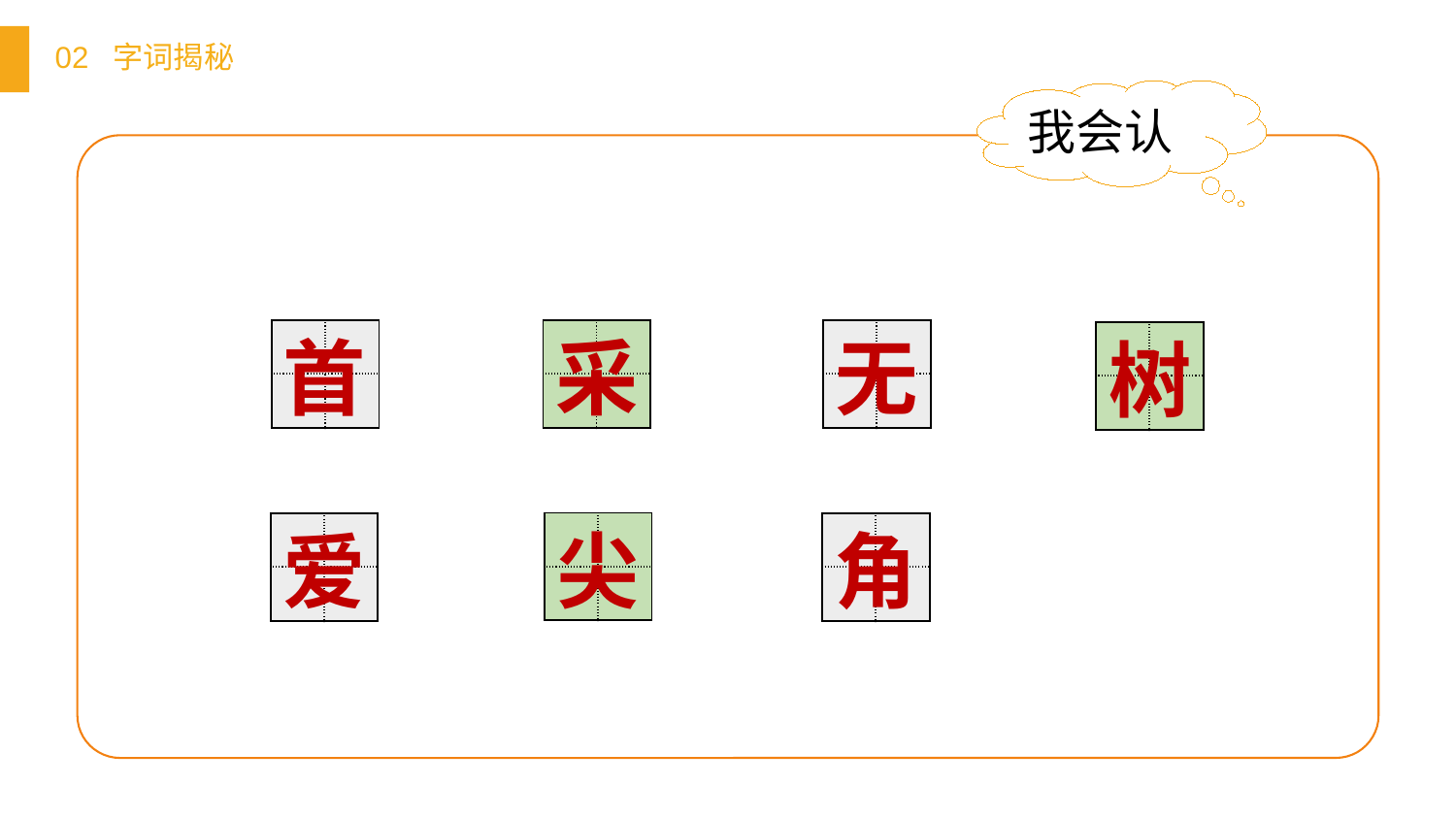

02  字词揭秘
我会认

|  |  |
| --- | --- |
|  |  |
|  |  |
| --- | --- |
|  |  |
|  |  |
| --- | --- |
|  |  |
首
采
无
|  |  |
| --- | --- |
|  |  |
树
|  |  |
| --- | --- |
|  |  |
爱
角
|  |  |
| --- | --- |
|  |  |
|  |  |
| --- | --- |
|  |  |
尖